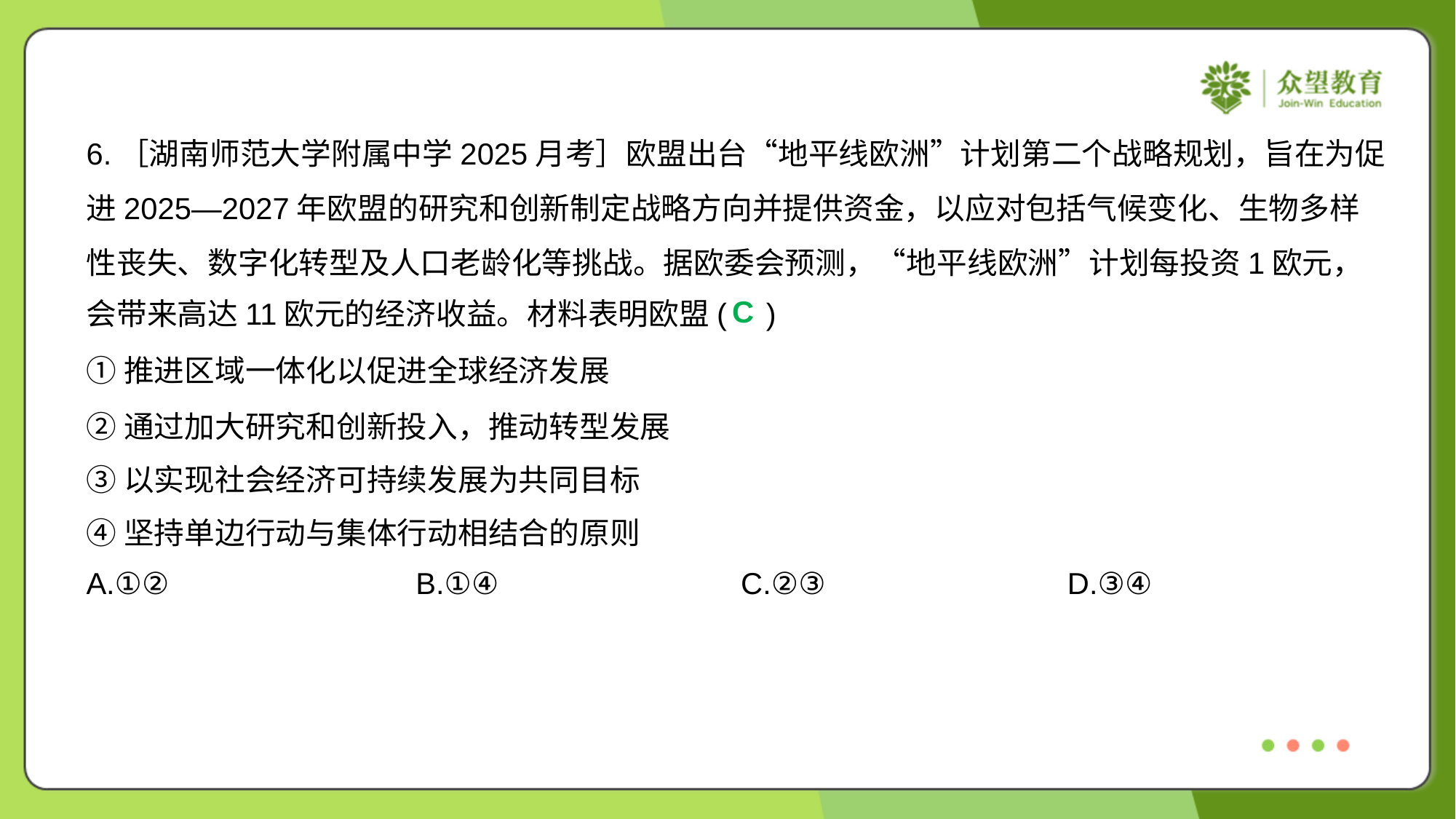

6.［湖南师范大学附属中学2025月考］欧盟出台“地平线欧洲”计划第二个战略规划，旨在为促
进2025—2027年欧盟的研究和创新制定战略方向并提供资金，以应对包括气候变化、生物多样
性丧失、数字化转型及人口老龄化等挑战。据欧委会预测，“地平线欧洲”计划每投资1欧元，
会带来高达11欧元的经济收益。材料表明欧盟(     )
C
①推进区域一体化以促进全球经济发展
②通过加大研究和创新投入，推动转型发展
③以实现社会经济可持续发展为共同目标
④坚持单边行动与集体行动相结合的原则
A.①②	B.①④	C.②③	D.③④